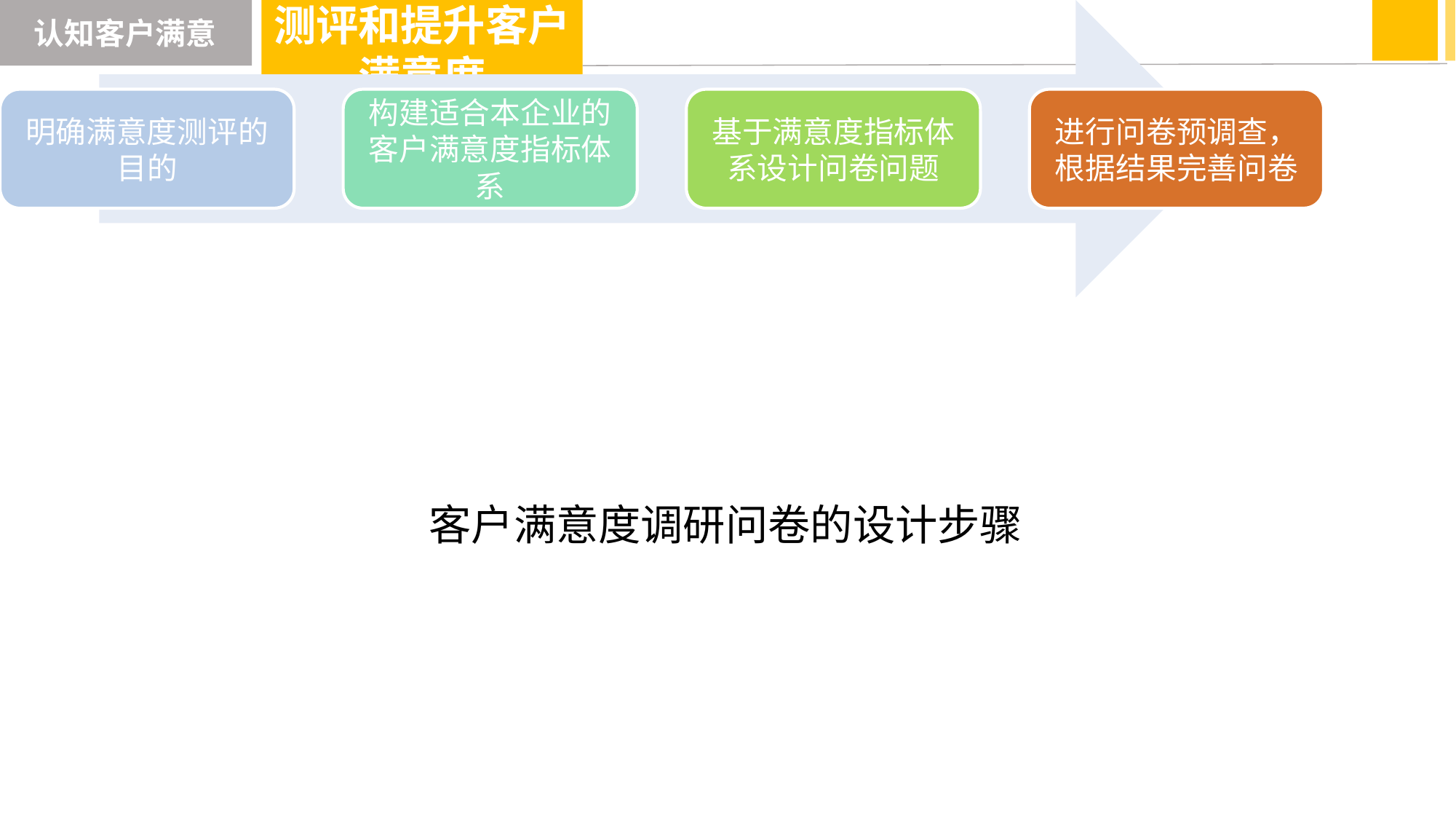

认知客户满意
测评和提升客户满意度

明确满意度测评的目的
构建适合本企业的客户满意度指标体系
基于满意度指标体系设计问卷问题
进行问卷预调查，根据结果完善问卷
客户满意度调研问卷的设计步骤